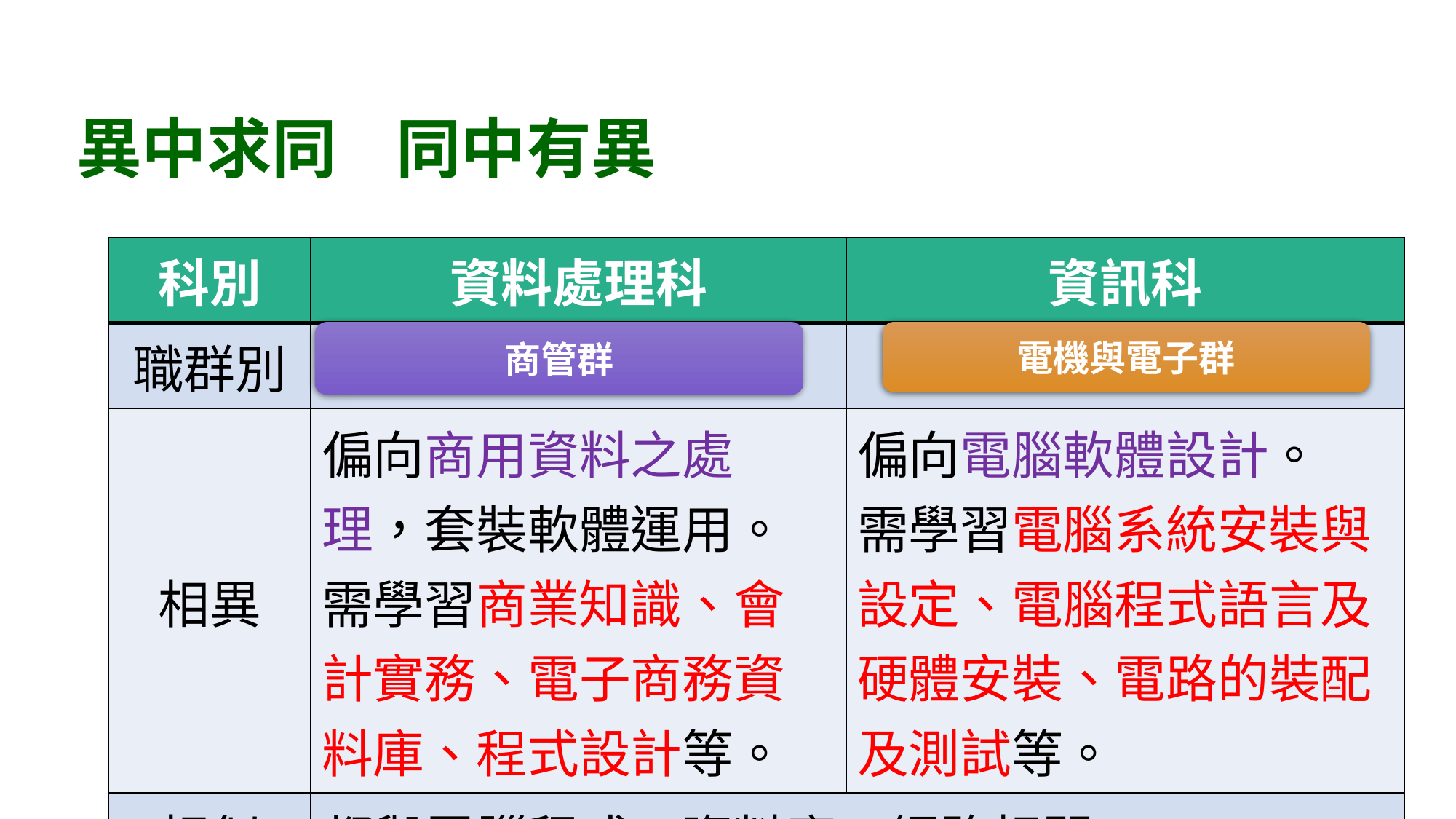

異中求同    同中有異
| 科別 | 資料處理科 | 資訊科 |
| --- | --- | --- |
| 職群別 |  |  |
| 相異 | 偏向商用資料之處理，套裝軟體運用。 需學習商業知識、會計實務、電子商務資料庫、程式設計等。 | 偏向電腦軟體設計。 需學習電腦系統安裝與設定、電腦程式語言及硬體安裝、電路的裝配及測試等。 |
| 相似 | 都與電腦程式、資料庫、網路相關。 |  |
電機與電子群
商管群